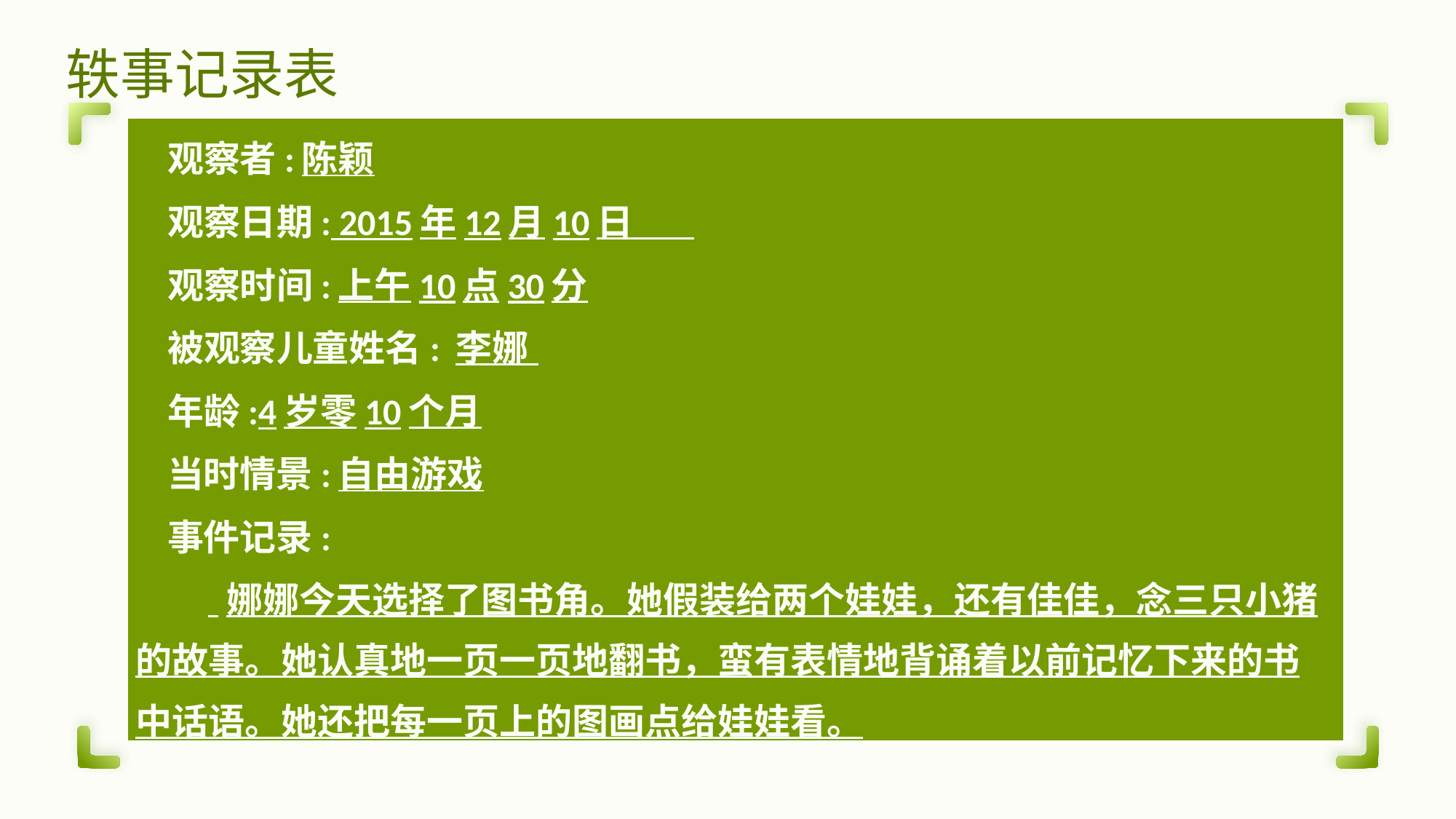

# 轶事记录表

| 观察者:陈颖 观察日期: 2015年12月10日 观察时间:上午10点30分 被观察儿童姓名: 李娜 年龄:4岁零10个月 当时情景:自由游戏 事件记录: 娜娜今天选择了图书角。她假装给两个娃娃，还有佳佳，念三只小猪的故事。她认真地一页一页地翻书，蛮有表情地背诵着以前记忆下来的书中话语。她还把每一页上的图画点给娃娃看。 |
| --- |